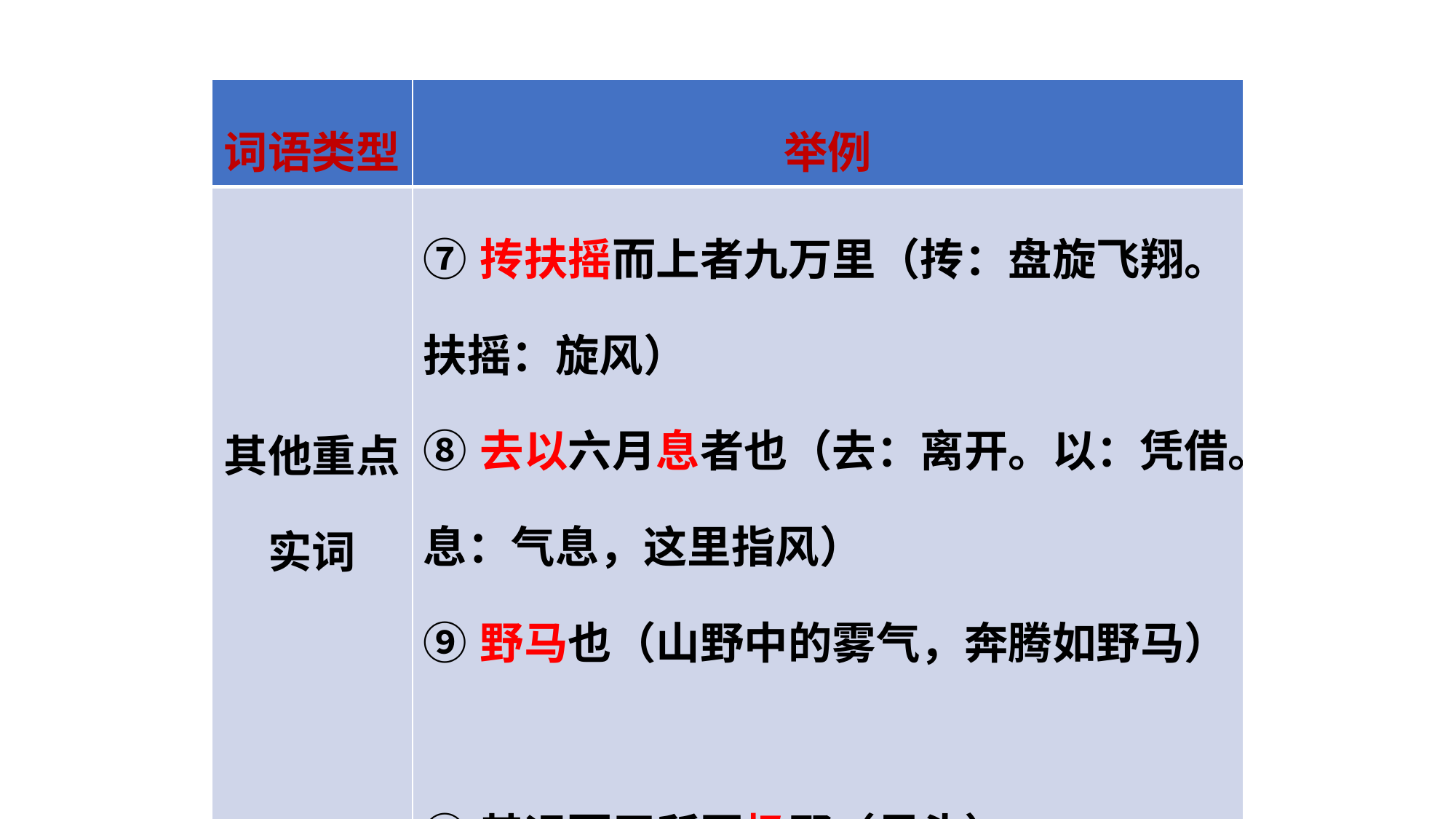

| 词语类型 | 举例 |
| --- | --- |
| 其他重点实词 | ⑦抟扶摇而上者九万里（抟：盘旋飞翔。扶摇：旋风） ⑧去以六月息者也（去：离开。以：凭借。息：气息，这里指风） ⑨野马也（山野中的雾气，奔腾如野马） ⑩其远而无所至极邪（尽头） |